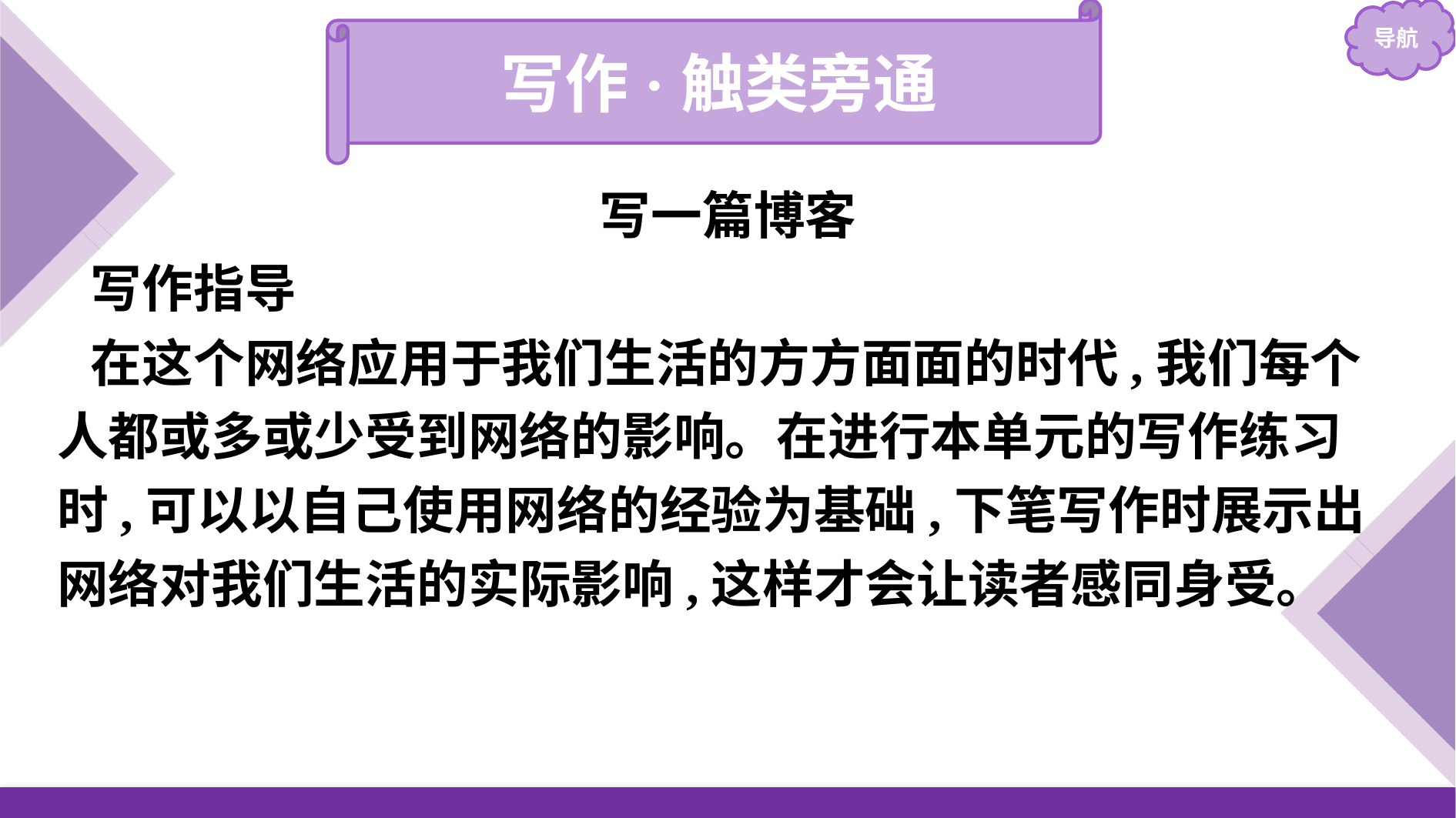

写作·触类旁通
写一篇博客
写作指导
在这个网络应用于我们生活的方方面面的时代,我们每个人都或多或少受到网络的影响。在进行本单元的写作练习时,可以以自己使用网络的经验为基础,下笔写作时展示出网络对我们生活的实际影响,这样才会让读者感同身受。